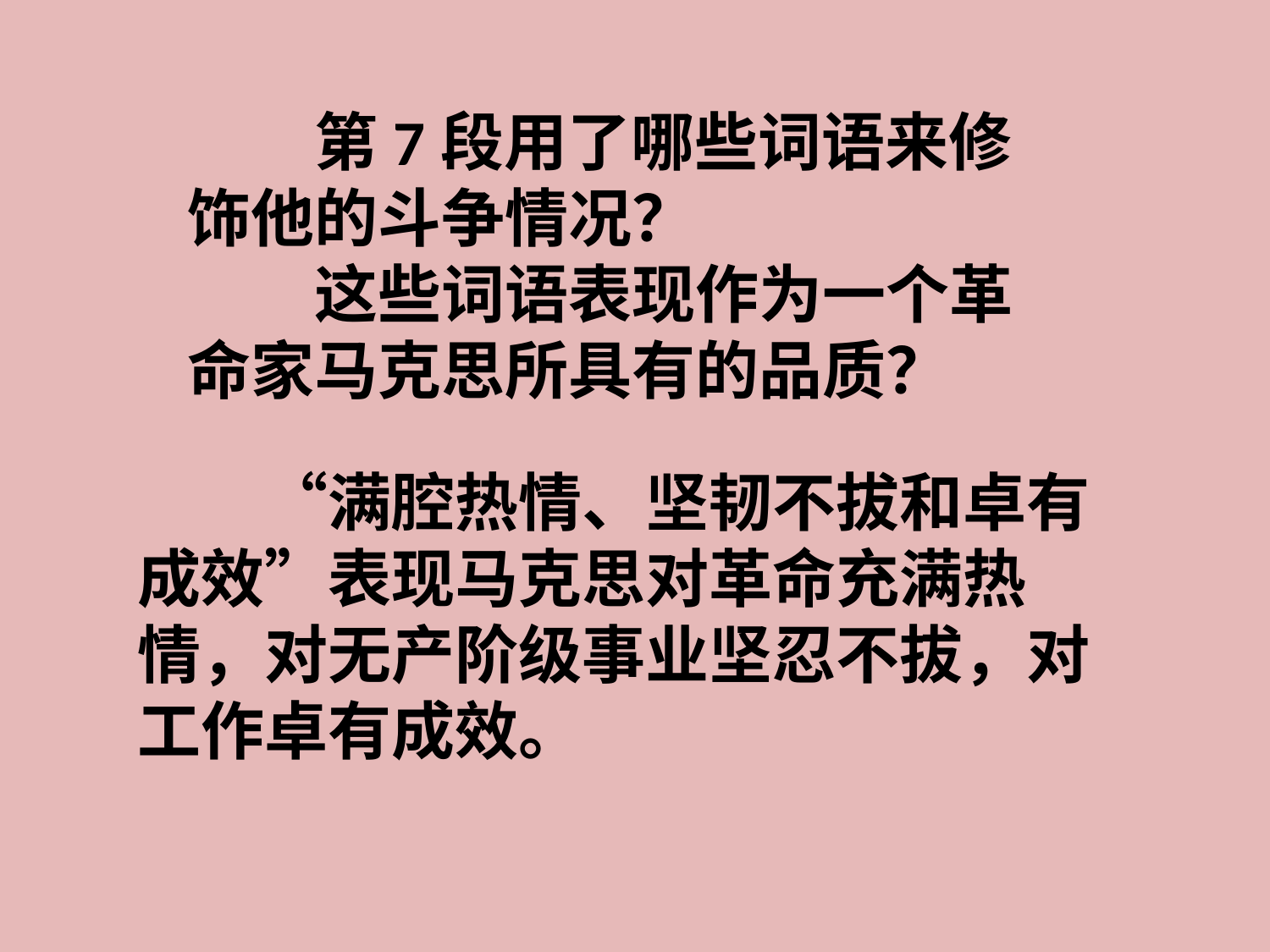

第7段用了哪些词语来修饰他的斗争情况？
　　这些词语表现作为一个革命家马克思所具有的品质？
　　“满腔热情、坚韧不拔和卓有成效”表现马克思对革命充满热情，对无产阶级事业坚忍不拔，对工作卓有成效。